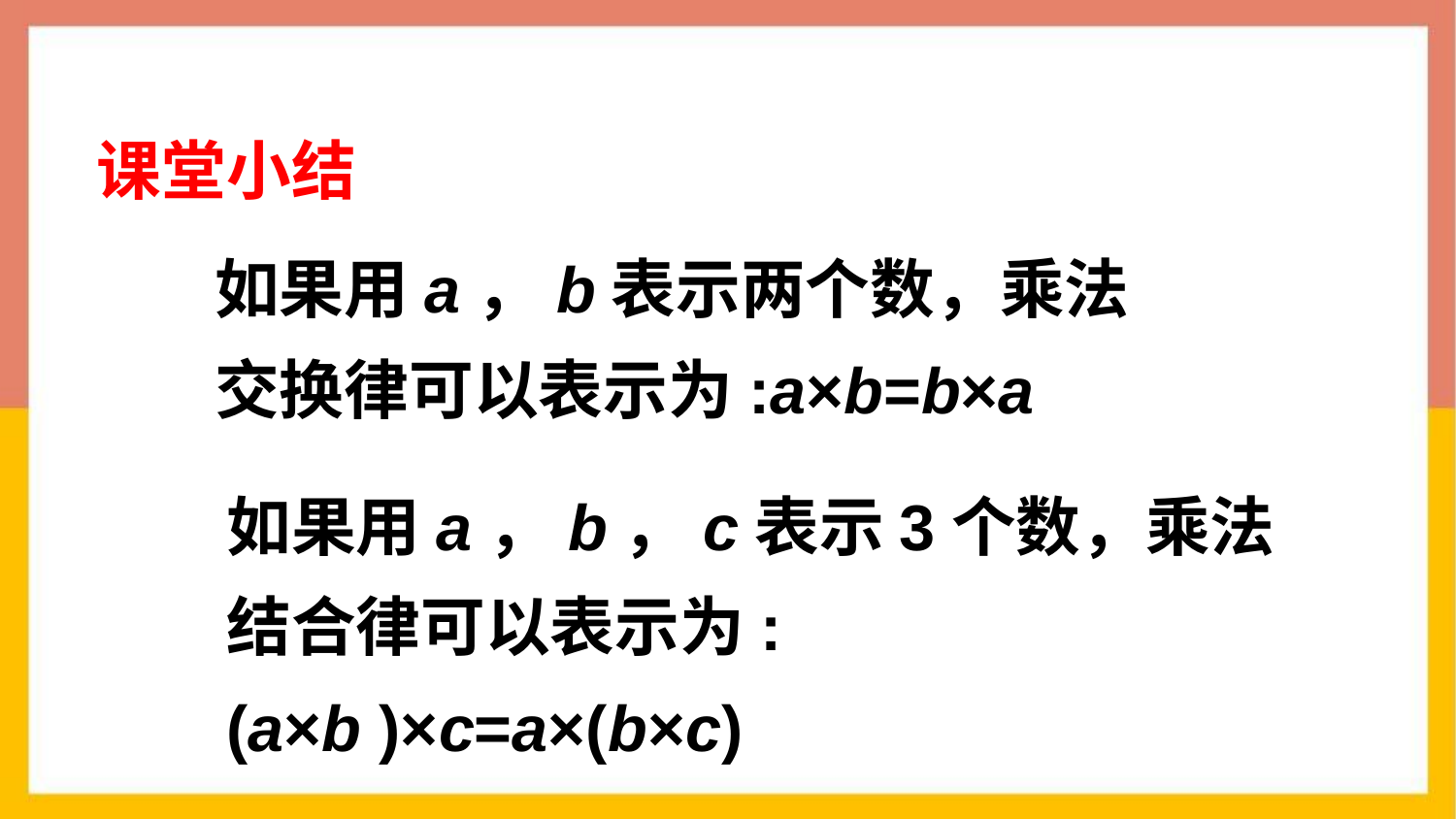

课堂小结
如果用a，b表示两个数，乘法交换律可以表示为:a×b=b×a
如果用a，b，c表示3个数，乘法结合律可以表示为:(a×b )×c=a×(b×c)